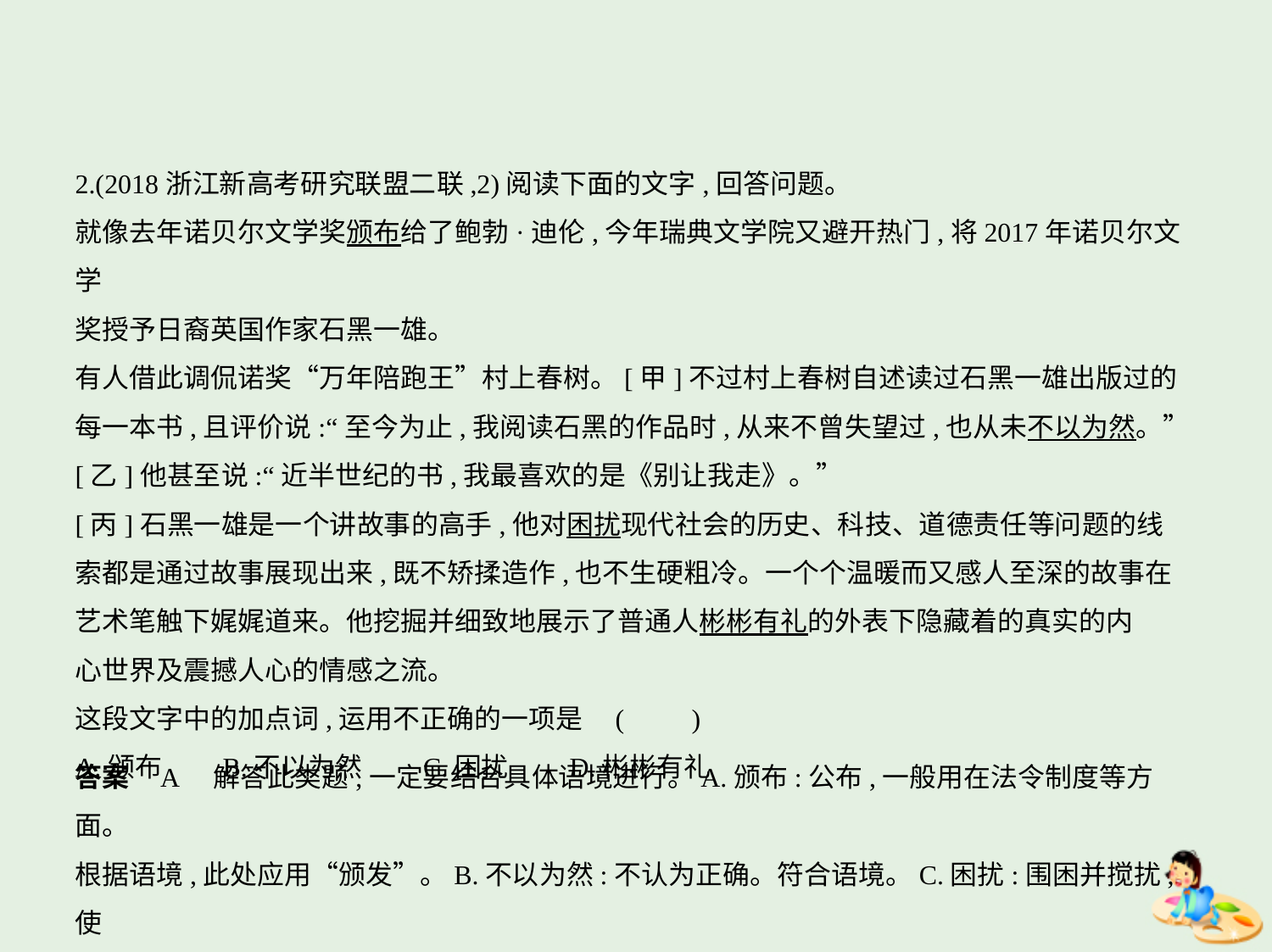

2.(2018浙江新高考研究联盟二联,2)阅读下面的文字,回答问题。
就像去年诺贝尔文学奖颁布给了鲍勃·迪伦,今年瑞典文学院又避开热门,将2017年诺贝尔文学
奖授予日裔英国作家石黑一雄。
有人借此调侃诺奖“万年陪跑王”村上春树。[甲]不过村上春树自述读过石黑一雄出版过的
每一本书,且评价说:“至今为止,我阅读石黑的作品时,从来不曾失望过,也从未不以为然。”
[乙]他甚至说:“近半世纪的书,我最喜欢的是《别让我走》。”
[丙]石黑一雄是一个讲故事的高手,他对困扰现代社会的历史、科技、道德责任等问题的线
索都是通过故事展现出来,既不矫揉造作,也不生硬粗冷。一个个温暖而又感人至深的故事在
艺术笔触下娓娓道来。他挖掘并细致地展示了普通人彬彬有礼的外表下隐藏着的真实的内
心世界及震撼人心的情感之流。
这段文字中的加点词,运用不正确的一项是 (　　)
A.颁布　　B.不以为然　　C.困扰　　D.彬彬有礼
答案    A　解答此类题,一定要结合具体语境进行。A.颁布:公布,一般用在法令制度等方面。
根据语境,此处应用“颁发”。B.不以为然:不认为正确。符合语境。C.困扰:围困并搅扰,使
处于困境而难以摆脱。符合语境。D.彬彬有礼:文雅有礼节的样子。符合语境。故选A。